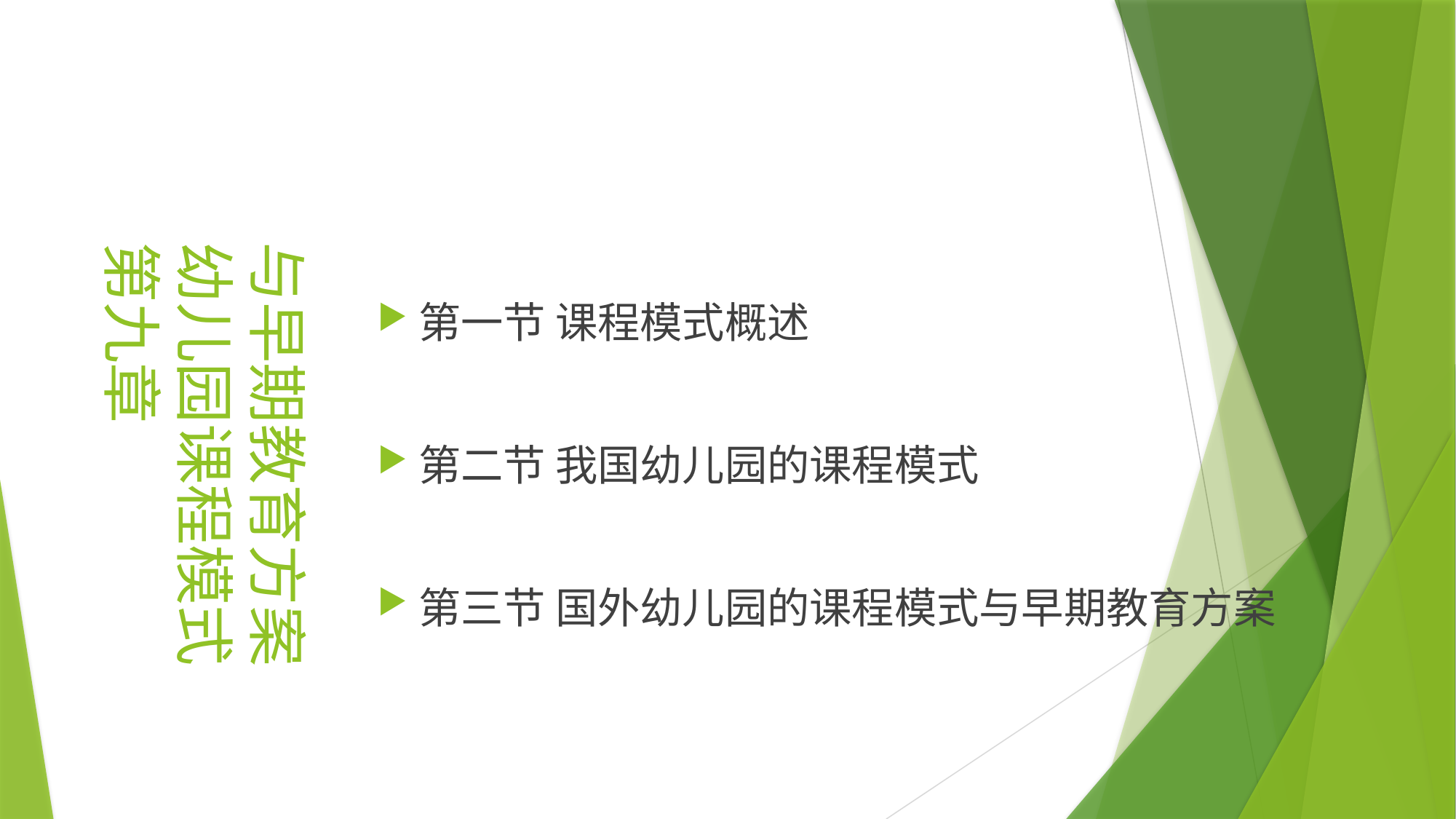

第一节 课程模式概述
第二节 我国幼儿园的课程模式
第三节 国外幼儿园的课程模式与早期教育方案
与早期教育方案
幼儿园课程模式
第九章